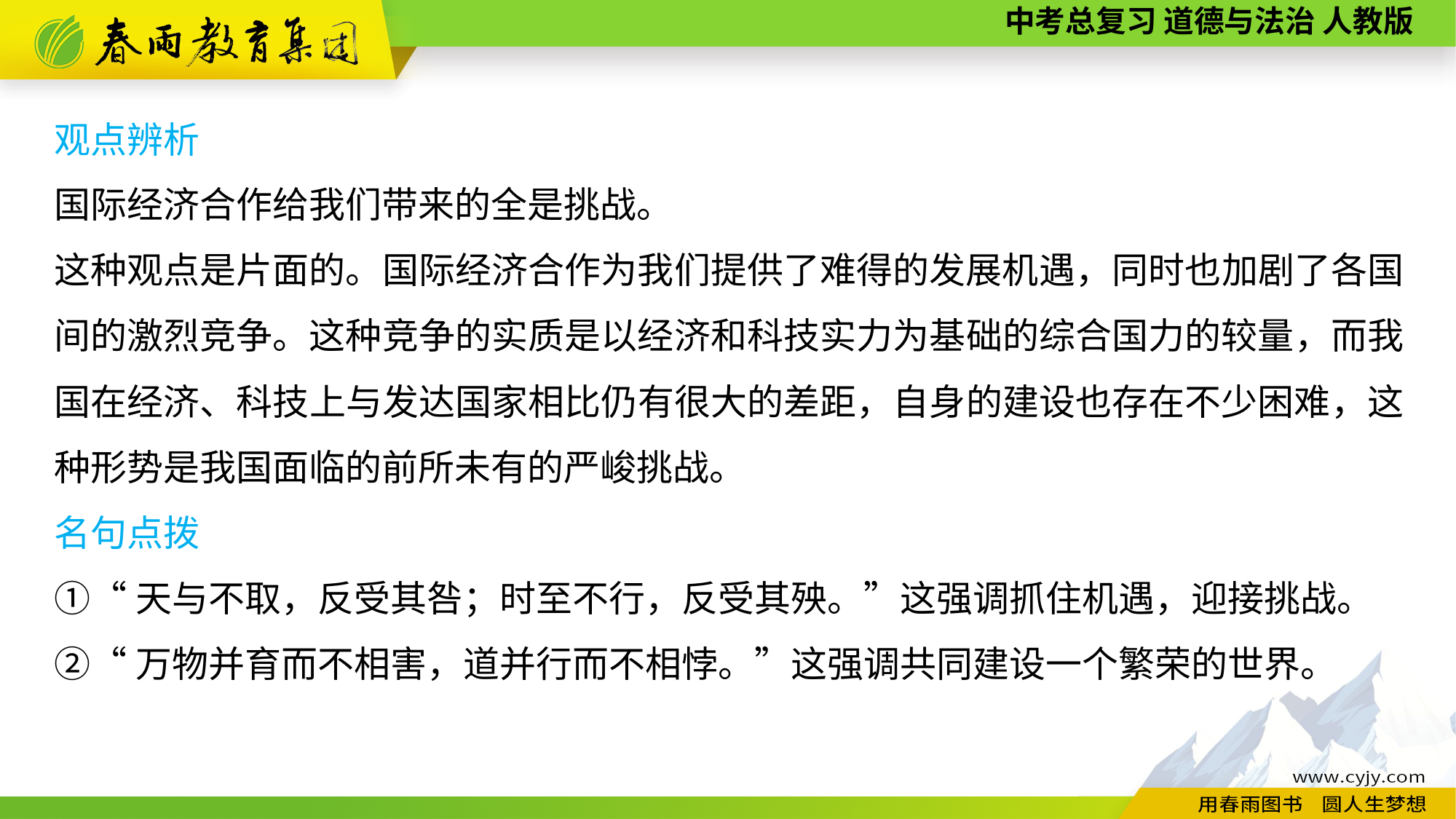

观点辨析
国际经济合作给我们带来的全是挑战。
这种观点是片面的。国际经济合作为我们提供了难得的发展机遇，同时也加剧了各国间的激烈竞争。这种竞争的实质是以经济和科技实力为基础的综合国力的较量，而我国在经济、科技上与发达国家相比仍有很大的差距，自身的建设也存在不少困难，这种形势是我国面临的前所未有的严峻挑战。
名句点拨
①“天与不取，反受其咎；时至不行，反受其殃。”这强调抓住机遇，迎接挑战。
②“万物并育而不相害，道并行而不相悖。”这强调共同建设一个繁荣的世界。